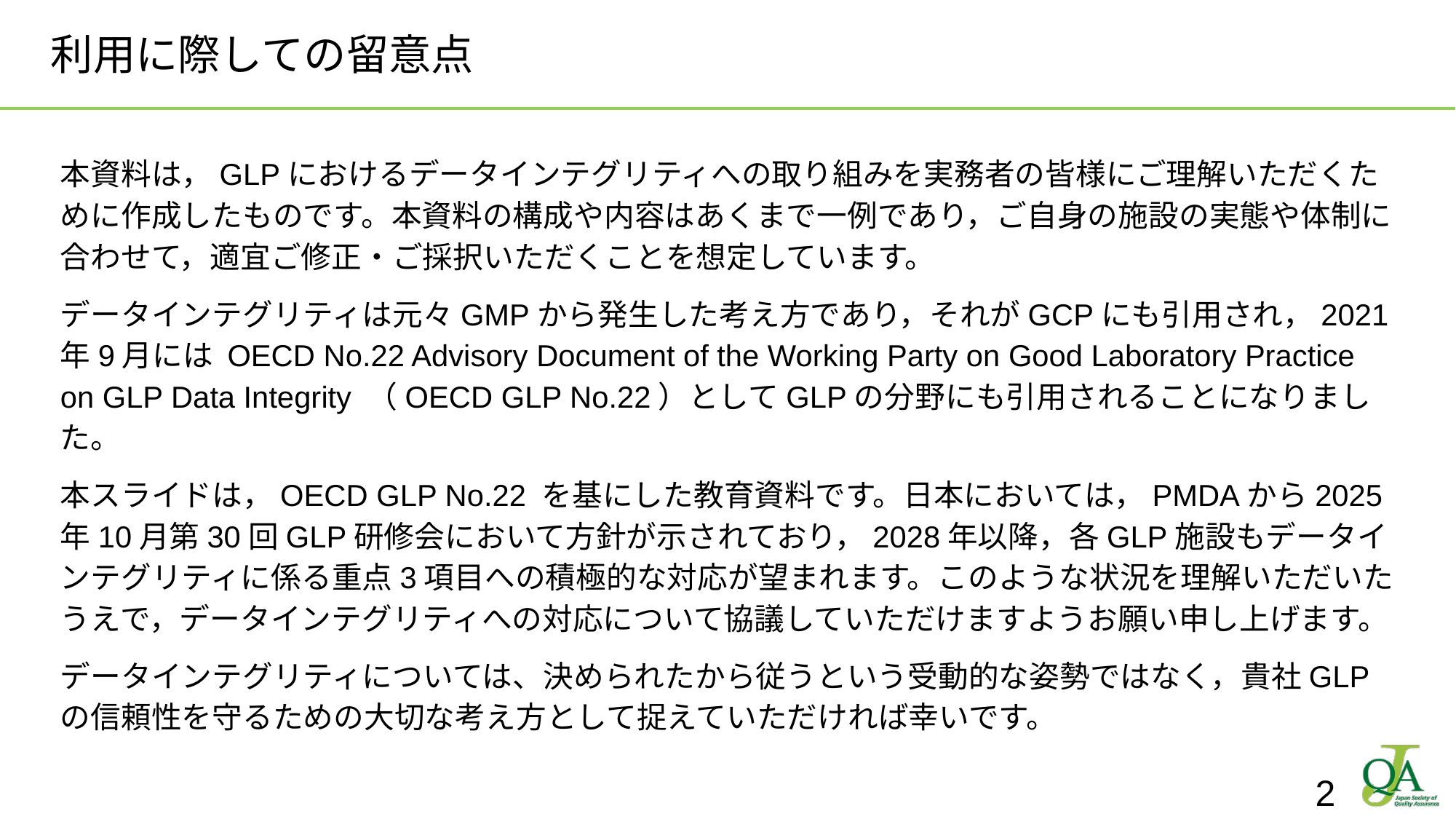

# 利用に際しての留意点
本資料は，GLPにおけるデータインテグリティへの取り組みを実務者の皆様にご理解いただくために作成したものです。本資料の構成や内容はあくまで一例であり，ご自身の施設の実態や体制に合わせて，適宜ご修正・ご採択いただくことを想定しています。

データインテグリティは元々GMPから発生した考え方であり，それがGCPにも引用され，2021年9月には OECD No.22 Advisory Document of the Working Party on Good Laboratory Practice on GLP Data Integrity （OECD GLP No.22）としてGLPの分野にも引用されることになりました。

本スライドは，OECD GLP No.22 を基にした教育資料です。日本においては，PMDAから2025年10月第30回GLP研修会において方針が示されており，2028年以降，各GLP施設もデータインテグリティに係る重点3項目への積極的な対応が望まれます。このような状況を理解いただいたうえで，データインテグリティへの対応について協議していただけますようお願い申し上げます。

データインテグリティについては、決められたから従うという受動的な姿勢ではなく，貴社GLPの信頼性を守るための大切な考え方として捉えていただければ幸いです。